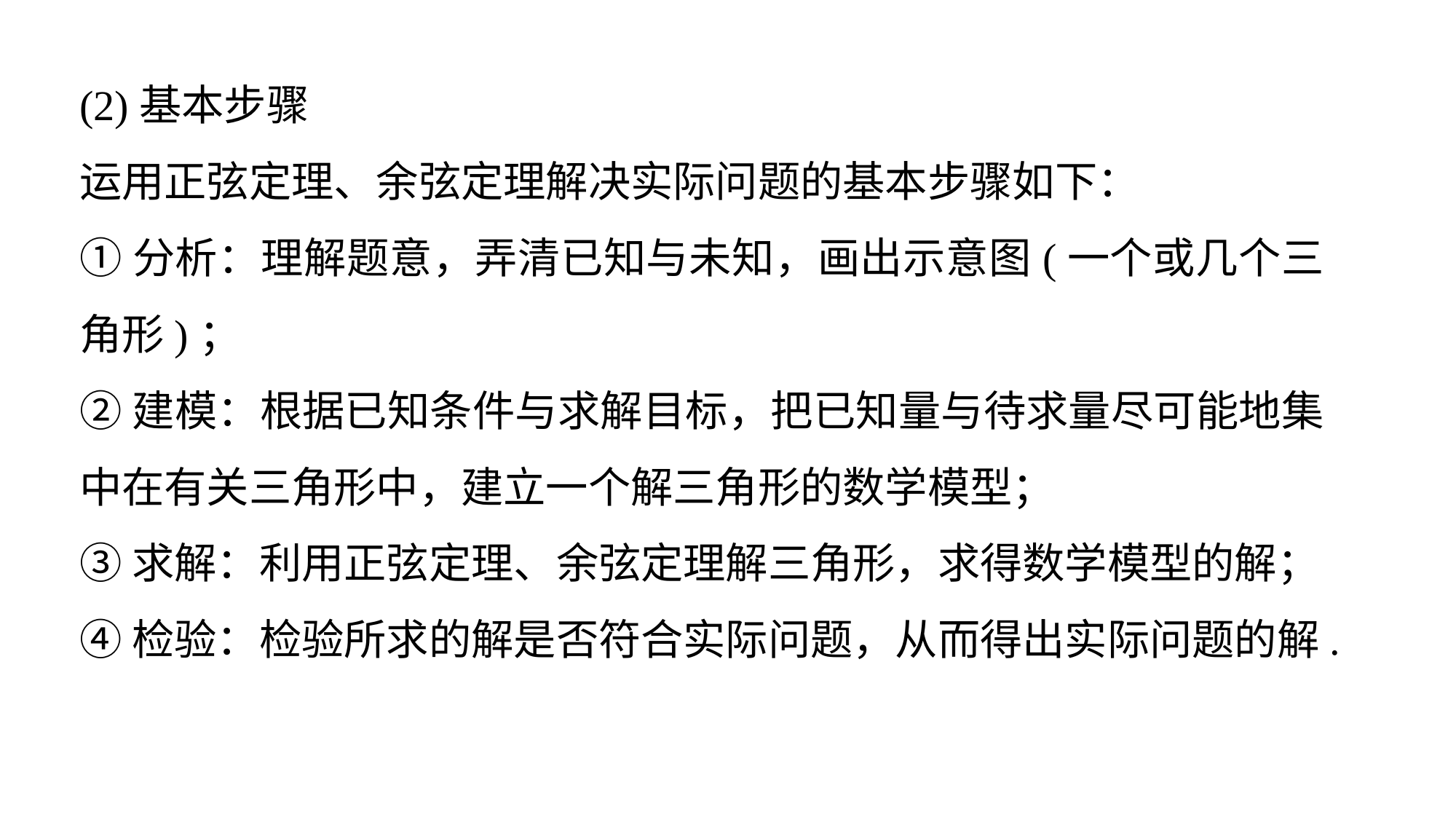

(2)基本步骤
运用正弦定理、余弦定理解决实际问题的基本步骤如下：
①分析：理解题意，弄清已知与未知，画出示意图(一个或几个三角形)；
②建模：根据已知条件与求解目标，把已知量与待求量尽可能地集中在有关三角形中，建立一个解三角形的数学模型；
③求解：利用正弦定理、余弦定理解三角形，求得数学模型的解；
④检验：检验所求的解是否符合实际问题，从而得出实际问题的解.